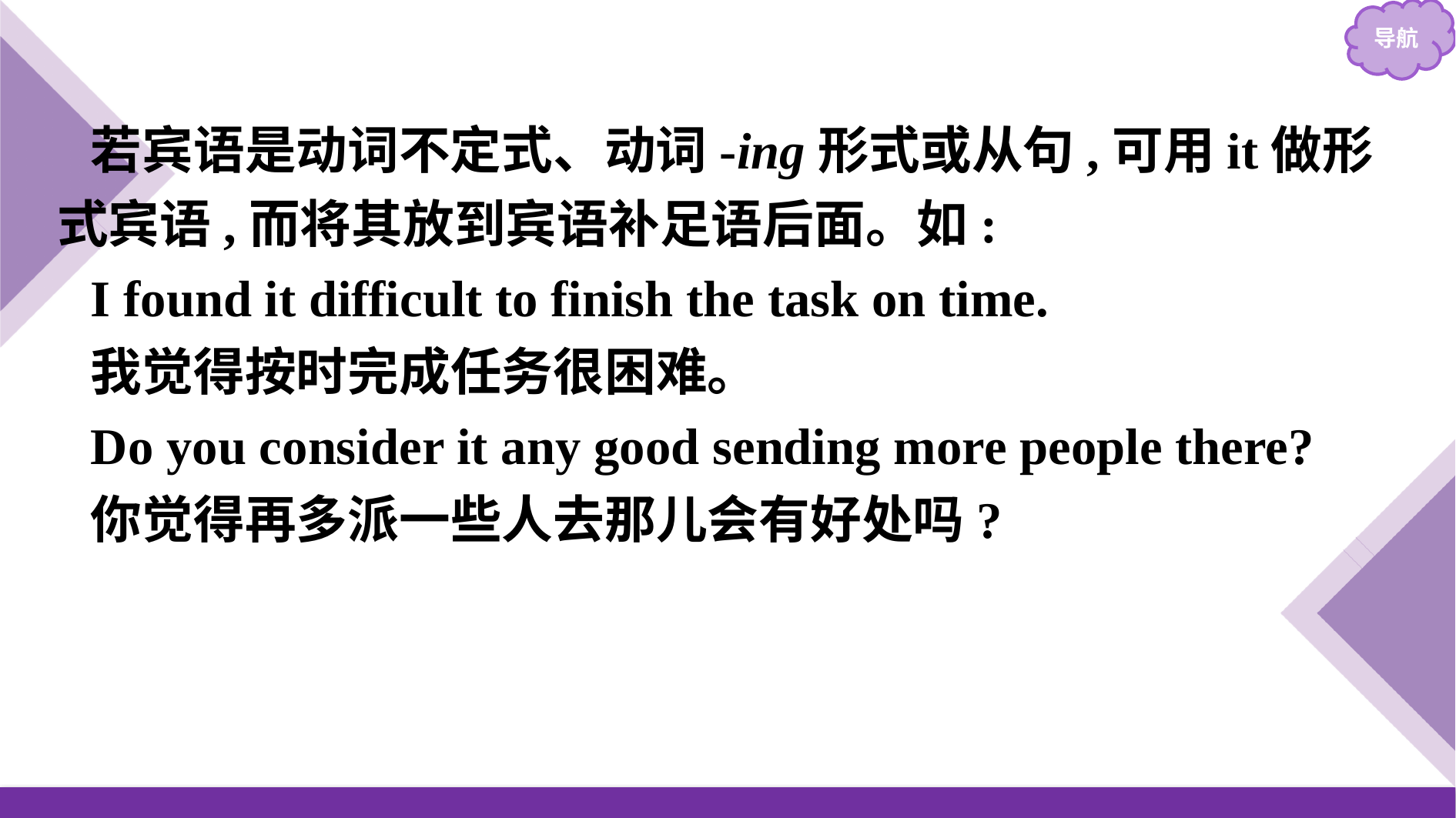

若宾语是动词不定式、动词-ing形式或从句,可用it做形式宾语,而将其放到宾语补足语后面。如:
I found it difficult to finish the task on time.
我觉得按时完成任务很困难。
Do you consider it any good sending more people there?
你觉得再多派一些人去那儿会有好处吗?